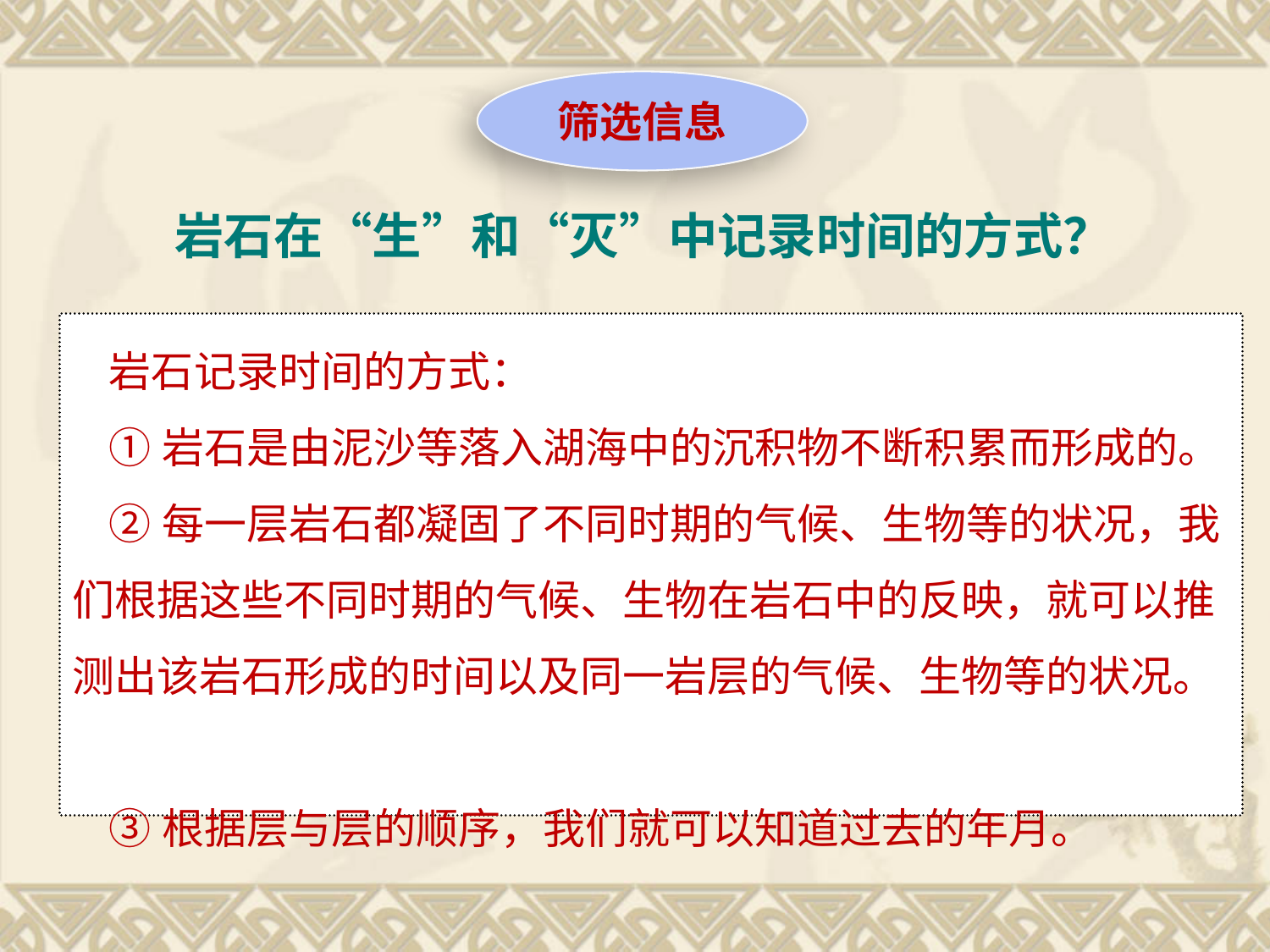

岩石在“生”和“灭”中记录时间的方式？

筛选信息
岩石记录时间的方式：
①岩石是由泥沙等落入湖海中的沉积物不断积累而形成的。
②每一层岩石都凝固了不同时期的气候、生物等的状况，我们根据这些不同时期的气候、生物在岩石中的反映，就可以推测出该岩石形成的时间以及同一岩层的气候、生物等的状况。
③根据层与层的顺序，我们就可以知道过去的年月。